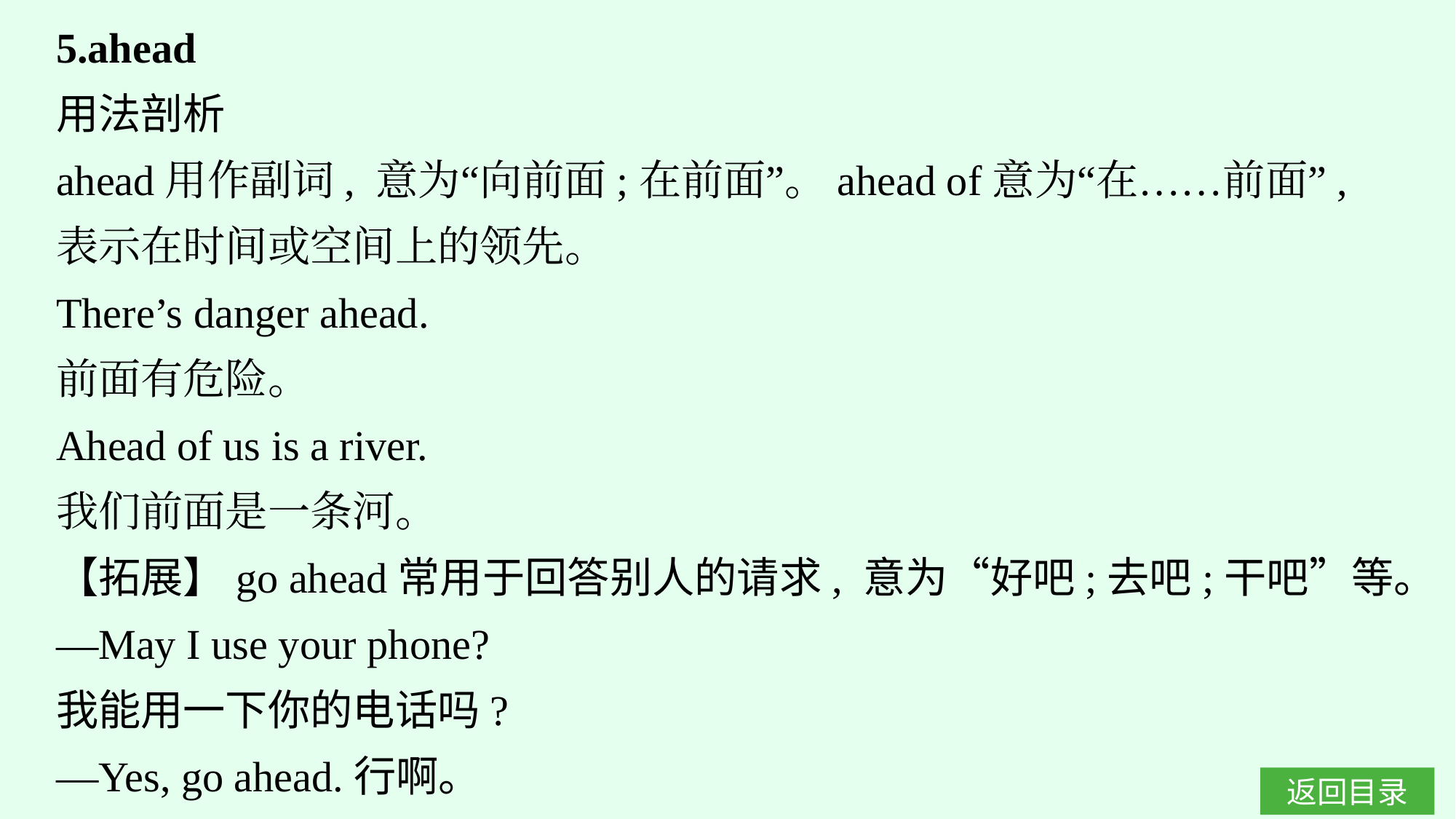

5.ahead
用法剖析
ahead用作副词, 意为“向前面;在前面”。ahead of意为“在……前面”, 表示在时间或空间上的领先。
There’s danger ahead.
前面有危险。
Ahead of us is a river.
我们前面是一条河。
【拓展】go ahead常用于回答别人的请求, 意为“好吧;去吧;干吧”等。
—May I use your phone?
我能用一下你的电话吗?
—Yes, go ahead.行啊。